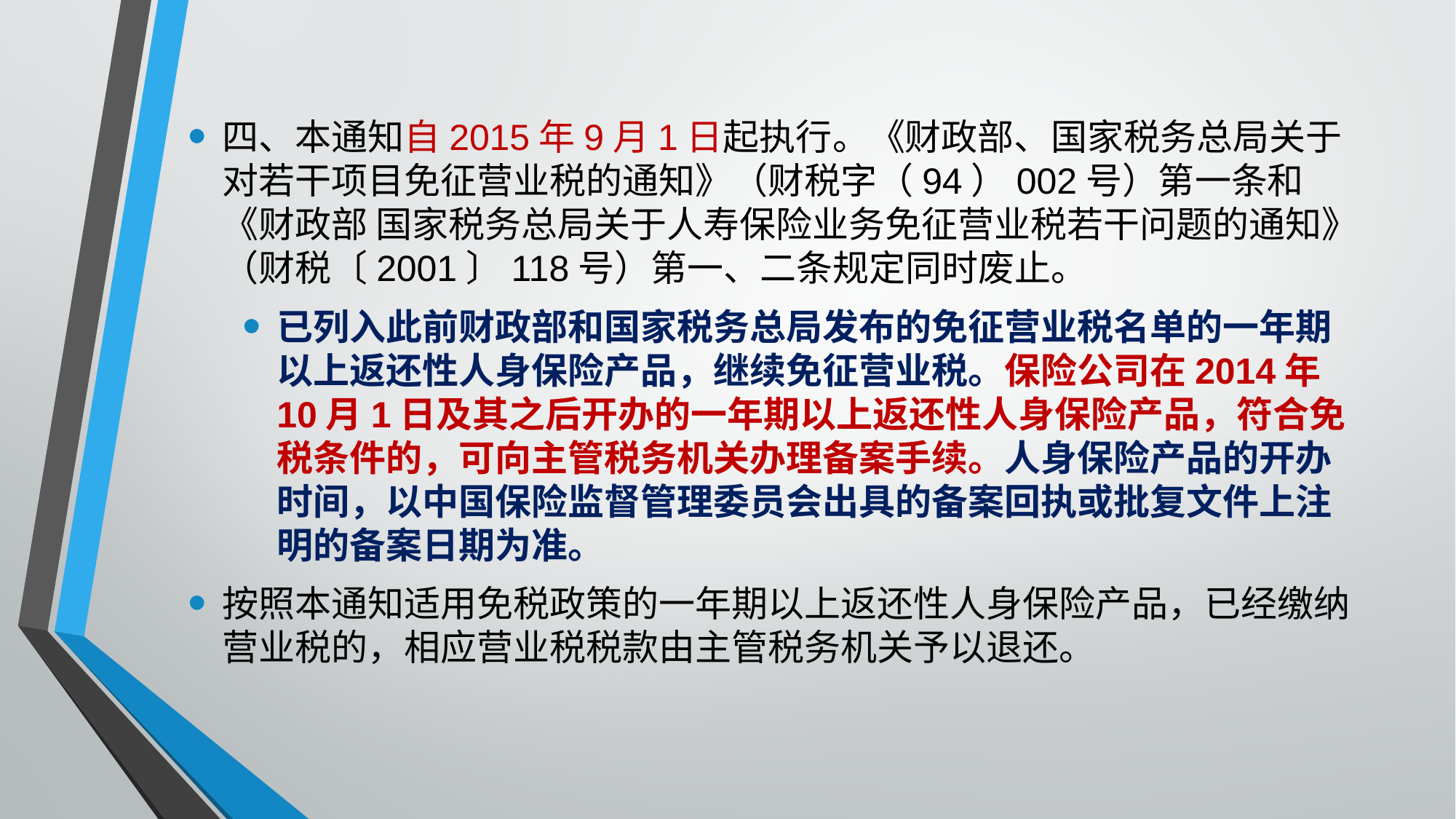

四、本通知自2015年9月1日起执行。《财政部、国家税务总局关于对若干项目免征营业税的通知》（财税字（94）002号）第一条和《财政部 国家税务总局关于人寿保险业务免征营业税若干问题的通知》（财税〔2001〕118号）第一、二条规定同时废止。
已列入此前财政部和国家税务总局发布的免征营业税名单的一年期以上返还性人身保险产品，继续免征营业税。保险公司在2014年10月1日及其之后开办的一年期以上返还性人身保险产品，符合免税条件的，可向主管税务机关办理备案手续。人身保险产品的开办时间，以中国保险监督管理委员会出具的备案回执或批复文件上注明的备案日期为准。
按照本通知适用免税政策的一年期以上返还性人身保险产品，已经缴纳营业税的，相应营业税税款由主管税务机关予以退还。